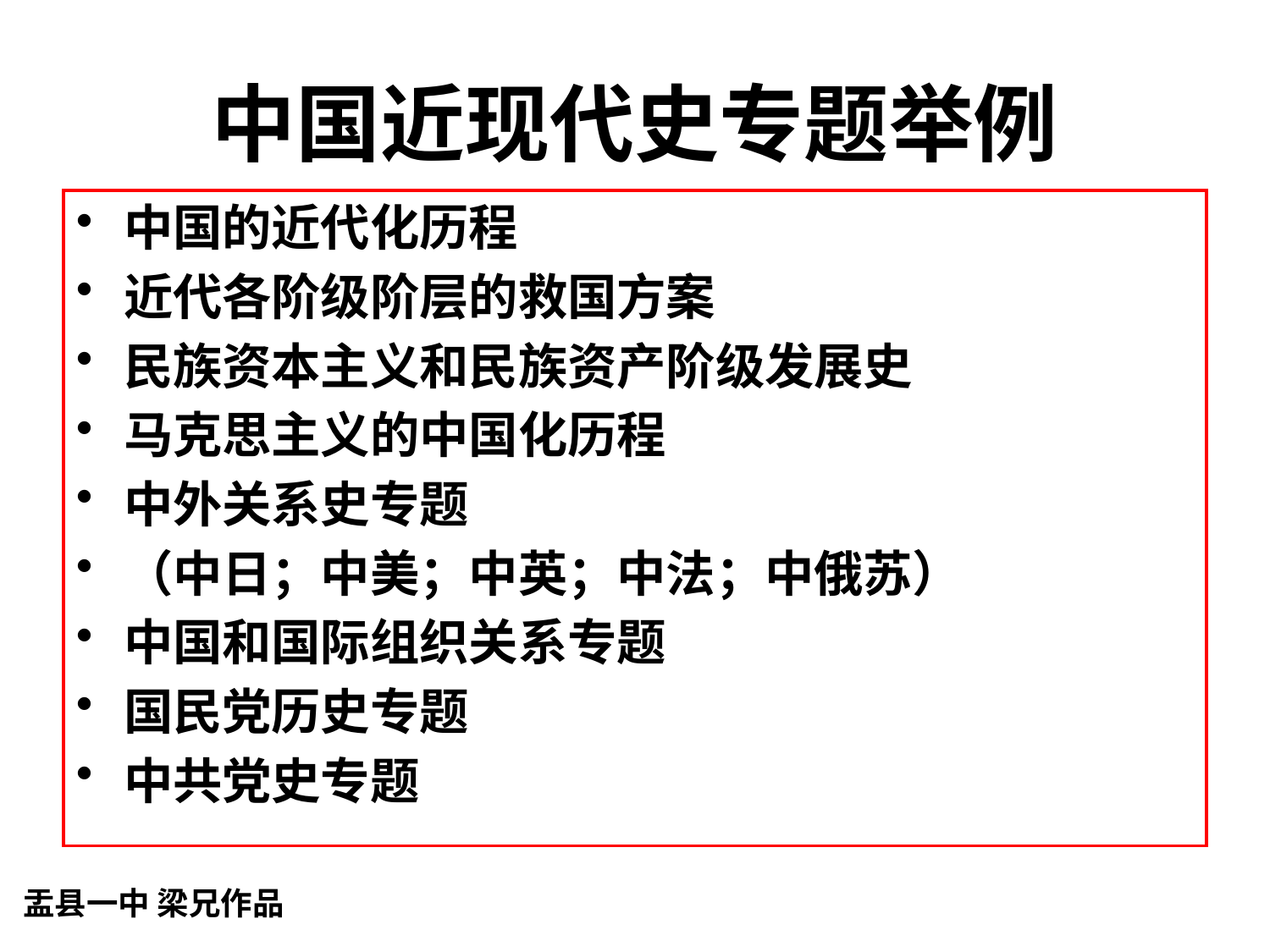

# 中国近现代史专题举例
中国的近代化历程
近代各阶级阶层的救国方案
民族资本主义和民族资产阶级发展史
马克思主义的中国化历程
中外关系史专题
（中日；中美；中英；中法；中俄苏）
中国和国际组织关系专题
国民党历史专题
中共党史专题

盂县一中 梁兄作品